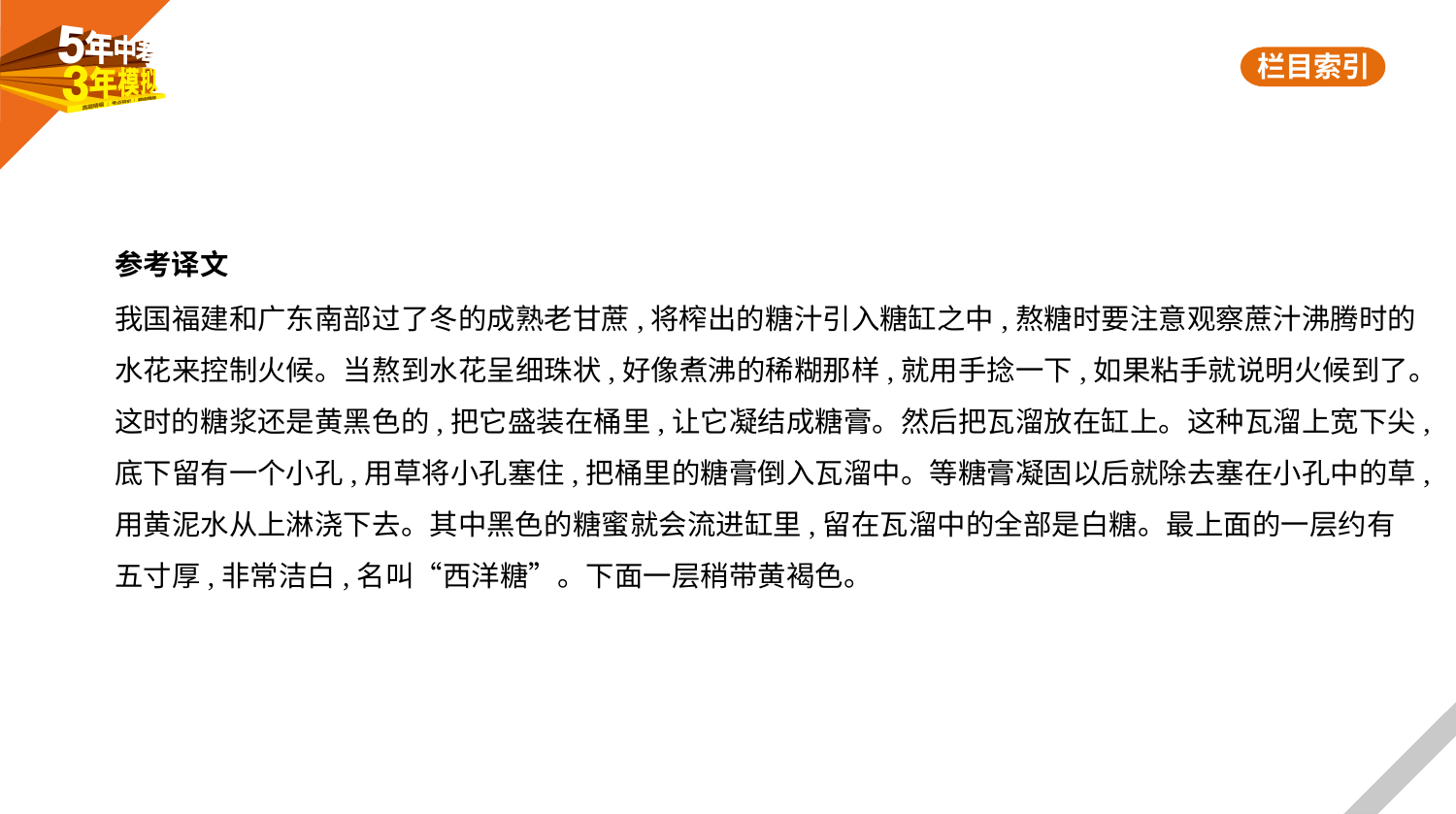

参考译文
我国福建和广东南部过了冬的成熟老甘蔗,将榨出的糖汁引入糖缸之中,熬糖时要注意观察蔗汁沸腾时的
水花来控制火候。当熬到水花呈细珠状,好像煮沸的稀糊那样,就用手捻一下,如果粘手就说明火候到了。
这时的糖浆还是黄黑色的,把它盛装在桶里,让它凝结成糖膏。然后把瓦溜放在缸上。这种瓦溜上宽下尖,
底下留有一个小孔,用草将小孔塞住,把桶里的糖膏倒入瓦溜中。等糖膏凝固以后就除去塞在小孔中的草,
用黄泥水从上淋浇下去。其中黑色的糖蜜就会流进缸里,留在瓦溜中的全部是白糖。最上面的一层约有
五寸厚,非常洁白,名叫“西洋糖”。下面一层稍带黄褐色。